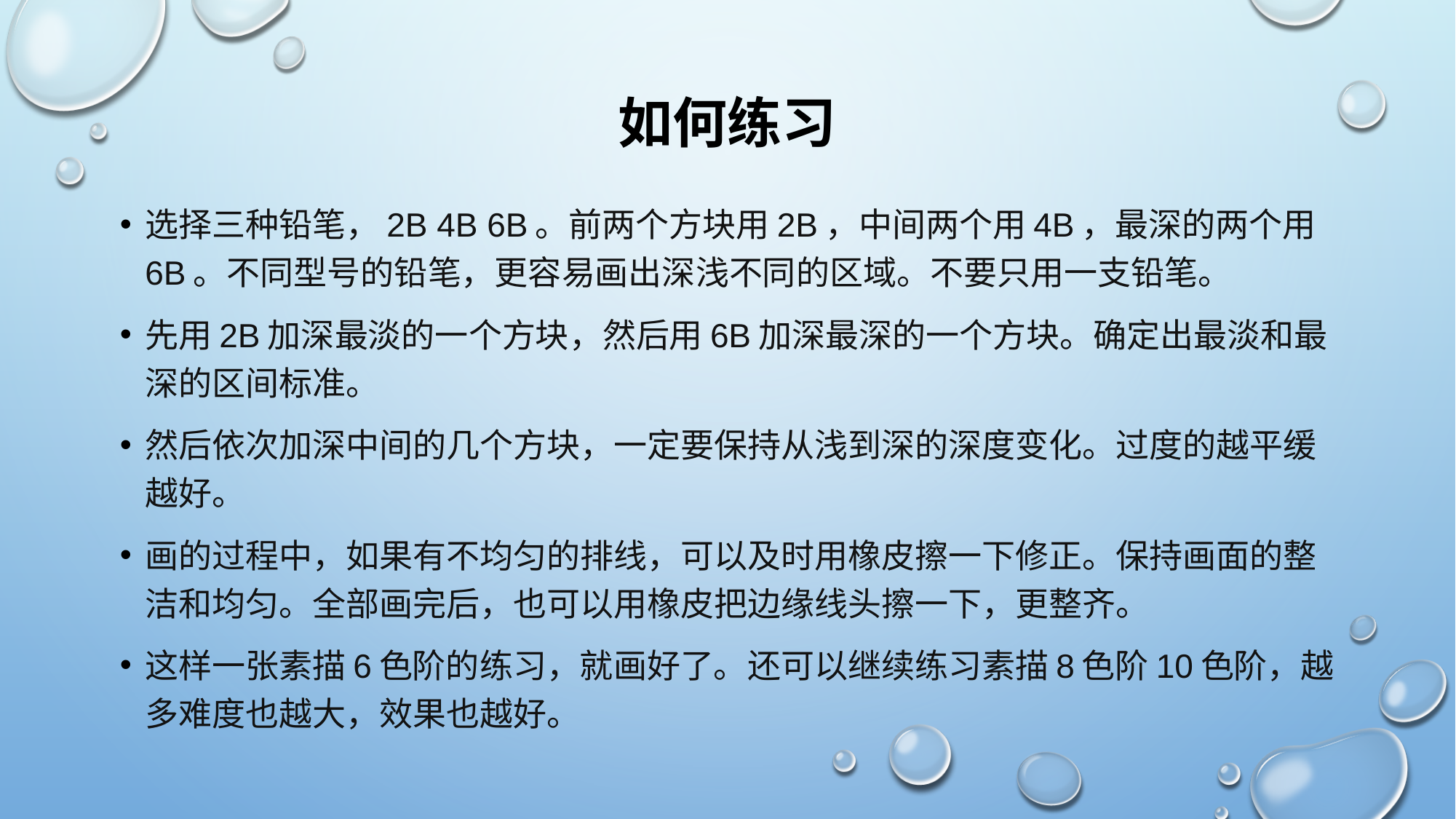

# 如何练习
选择三种铅笔，2b 4b 6b。前两个方块用2b，中间两个用4b，最深的两个用6b。不同型号的铅笔，更容易画出深浅不同的区域。不要只用一支铅笔。
先用2b加深最淡的一个方块，然后用6b加深最深的一个方块。确定出最淡和最深的区间标准。
然后依次加深中间的几个方块，一定要保持从浅到深的深度变化。过度的越平缓越好。
画的过程中，如果有不均匀的排线，可以及时用橡皮擦一下修正。保持画面的整洁和均匀。全部画完后，也可以用橡皮把边缘线头擦一下，更整齐。
这样一张素描6色阶的练习，就画好了。还可以继续练习素描8色阶10色阶，越多难度也越大，效果也越好。